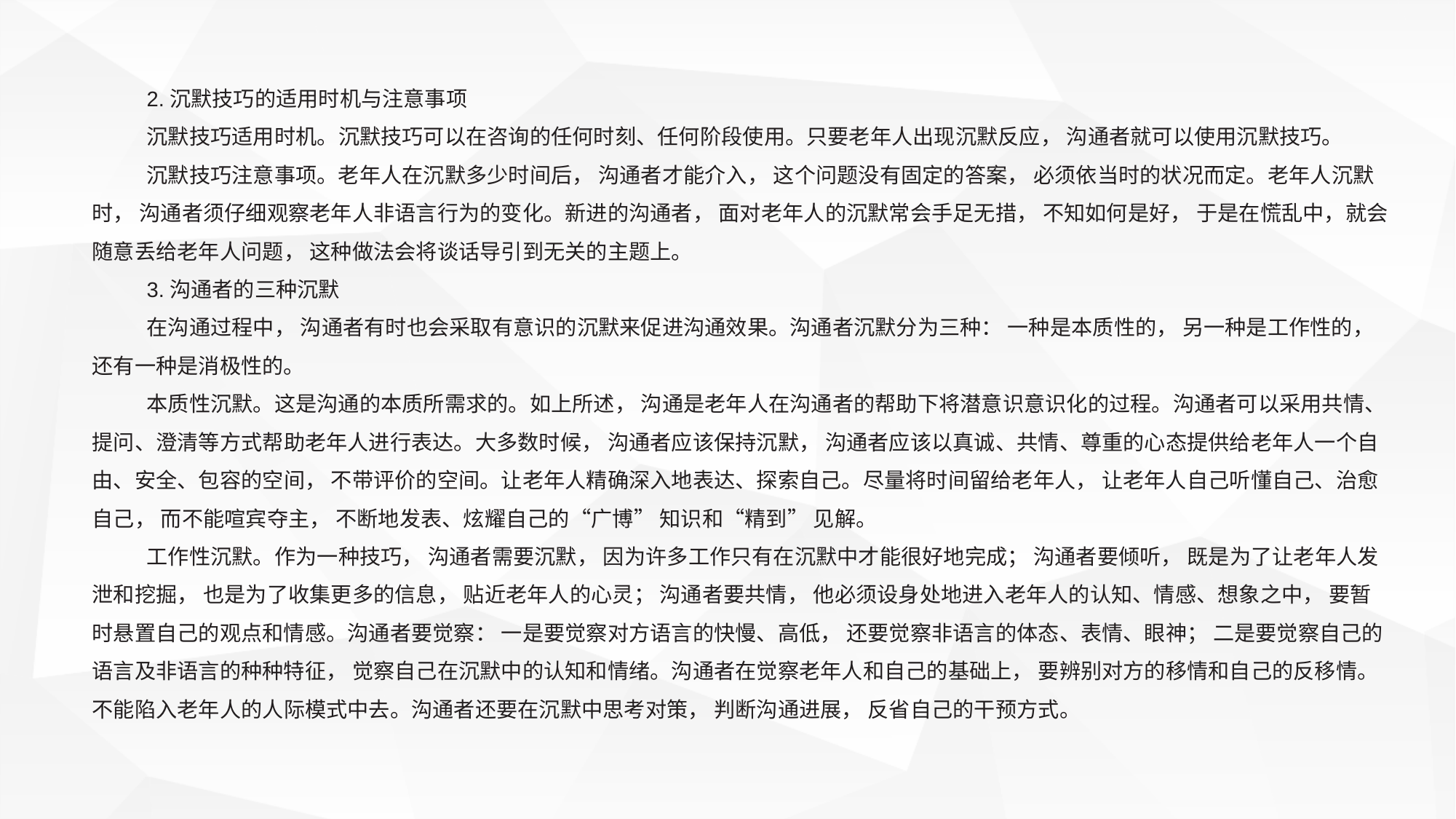

2.沉默技巧的适用时机与注意事项
沉默技巧适用时机。沉默技巧可以在咨询的任何时刻、任何阶段使用。只要老年人出现沉默反应， 沟通者就可以使用沉默技巧。
沉默技巧注意事项。老年人在沉默多少时间后， 沟通者才能介入， 这个问题没有固定的答案， 必须依当时的状况而定。老年人沉默时， 沟通者须仔细观察老年人非语言行为的变化。新进的沟通者， 面对老年人的沉默常会手足无措， 不知如何是好， 于是在慌乱中，就会随意丢给老年人问题， 这种做法会将谈话导引到无关的主题上。
3.沟通者的三种沉默
在沟通过程中， 沟通者有时也会采取有意识的沉默来促进沟通效果。沟通者沉默分为三种： 一种是本质性的， 另一种是工作性的， 还有一种是消极性的。
本质性沉默。这是沟通的本质所需求的。如上所述， 沟通是老年人在沟通者的帮助下将潜意识意识化的过程。沟通者可以采用共情、提问、澄清等方式帮助老年人进行表达。大多数时候， 沟通者应该保持沉默， 沟通者应该以真诚、共情、尊重的心态提供给老年人一个自由、安全、包容的空间， 不带评价的空间。让老年人精确深入地表达、探索自己。尽量将时间留给老年人， 让老年人自己听懂自己、治愈自己， 而不能喧宾夺主， 不断地发表、炫耀自己的“广博” 知识和“精到” 见解。
工作性沉默。作为一种技巧， 沟通者需要沉默， 因为许多工作只有在沉默中才能很好地完成； 沟通者要倾听， 既是为了让老年人发泄和挖掘， 也是为了收集更多的信息， 贴近老年人的心灵； 沟通者要共情， 他必须设身处地进入老年人的认知、情感、想象之中， 要暂时悬置自己的观点和情感。沟通者要觉察： 一是要觉察对方语言的快慢、高低， 还要觉察非语言的体态、表情、眼神； 二是要觉察自己的语言及非语言的种种特征， 觉察自己在沉默中的认知和情绪。沟通者在觉察老年人和自己的基础上， 要辨别对方的移情和自己的反移情。不能陷入老年人的人际模式中去。沟通者还要在沉默中思考对策， 判断沟通进展， 反省自己的干预方式。